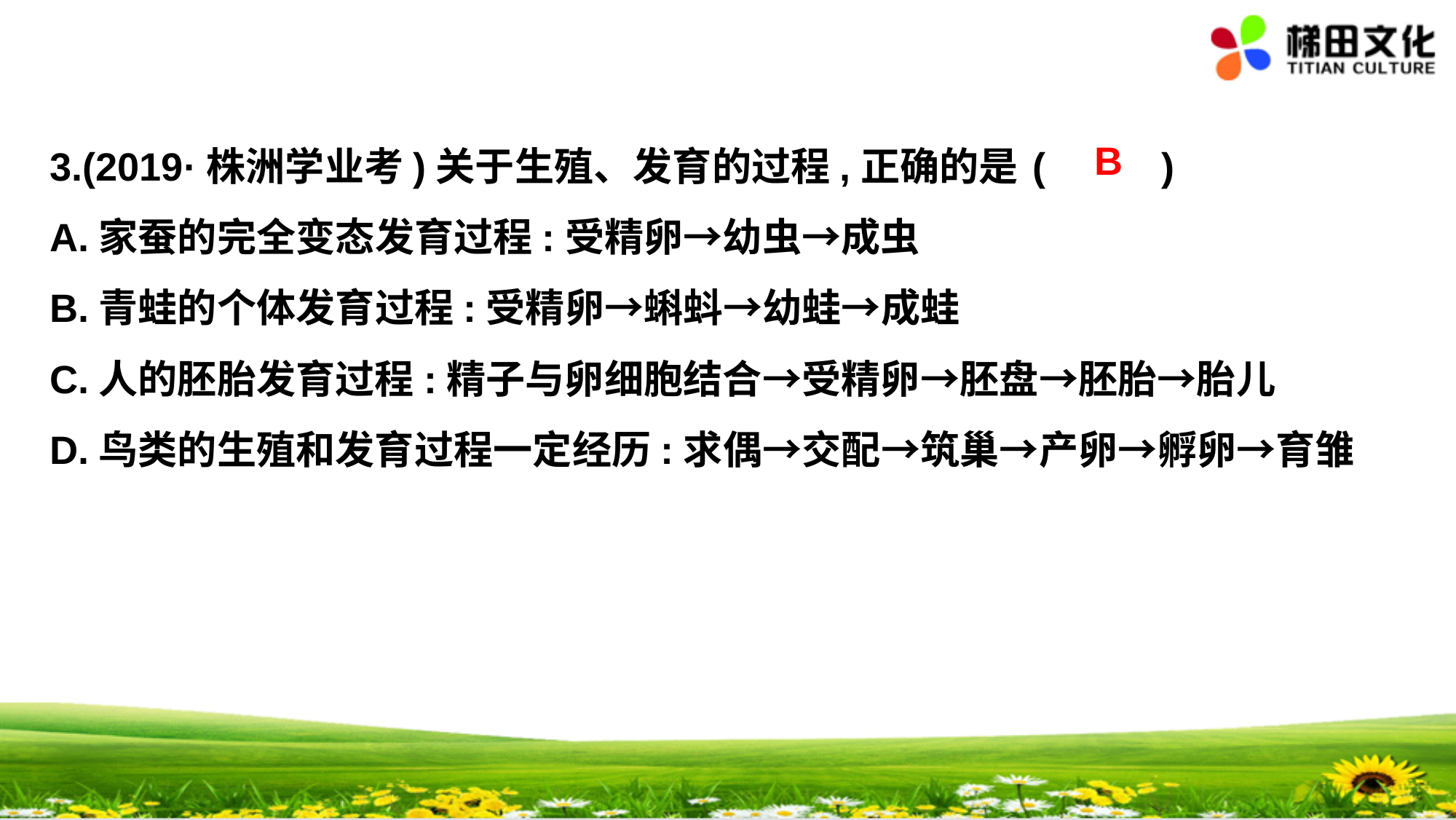

B
3.(2019·株洲学业考)关于生殖、发育的过程,正确的是	(　  　)
A.家蚕的完全变态发育过程:受精卵→幼虫→成虫
B.青蛙的个体发育过程:受精卵→蝌蚪→幼蛙→成蛙
C.人的胚胎发育过程:精子与卵细胞结合→受精卵→胚盘→胚胎→胎儿
D.鸟类的生殖和发育过程一定经历:求偶→交配→筑巢→产卵→孵卵→育雏